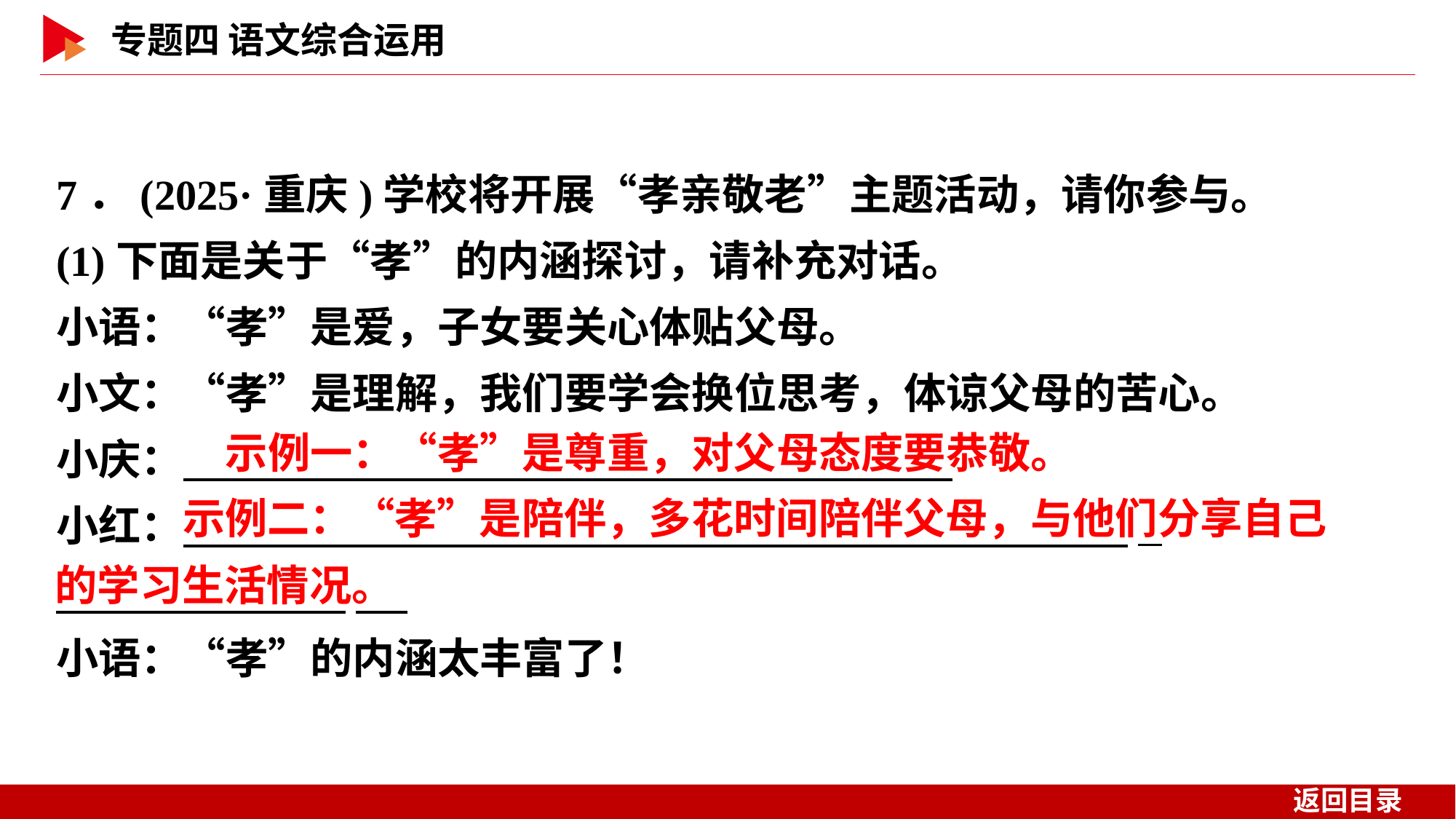

7．(2025·重庆)学校将开展“孝亲敬老”主题活动，请你参与。
(1)下面是关于“孝”的内涵探讨，请补充对话。
小语：“孝”是爱，子女要关心体贴父母。
小文：“孝”是理解，我们要学会换位思考，体谅父母的苦心。
小庆：
小红：                                                                                                  _

小语：“孝”的内涵太丰富了！
示例一：“孝”是尊重，对父母态度要恭敬。
示例二：“孝”是陪伴，多花时间陪伴父母，与他们分享自己
的学习生活情况。